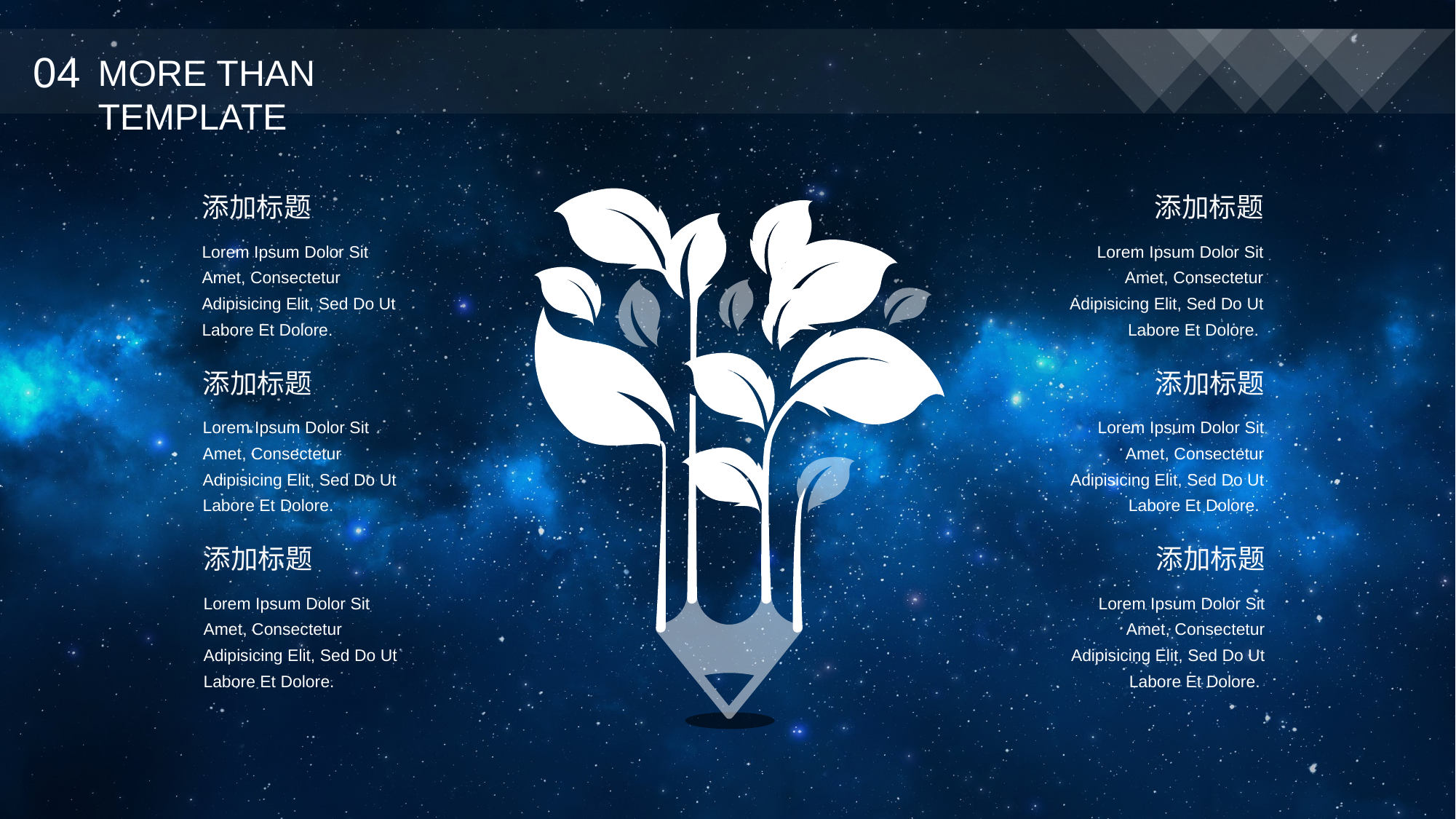

04
MORE THAN TEMPLATE

添加标题
Lorem Ipsum Dolor Sit Amet, Consectetur Adipisicing Elit, Sed Do Ut Labore Et Dolore.
添加标题
Lorem Ipsum Dolor Sit Amet, Consectetur Adipisicing Elit, Sed Do Ut Labore Et Dolore.
e7d195523061f1c0dc554706afe4c72a60a25314cbaece805811E654B44695D34D35691164BB3D154CCFD5D798F6FEAD99EAA8F1ADC3D4AFA5BC9ED0BB3A4B45073A038AC38E89AB54D31AA59602B9F134AB2F4D6262A1B4F8AD91EDB836BA4A8A86D335FB844568ED1D8A20E8CEC8589707BF5B91587DDBEC310FFCA457F18EA4057AC7F56DD7C2
添加标题
Lorem Ipsum Dolor Sit Amet, Consectetur Adipisicing Elit, Sed Do Ut Labore Et Dolore.
添加标题
Lorem Ipsum Dolor Sit Amet, Consectetur Adipisicing Elit, Sed Do Ut Labore Et Dolore.
添加标题
Lorem Ipsum Dolor Sit Amet, Consectetur Adipisicing Elit, Sed Do Ut Labore Et Dolore.
添加标题
Lorem Ipsum Dolor Sit Amet, Consectetur Adipisicing Elit, Sed Do Ut Labore Et Dolore.